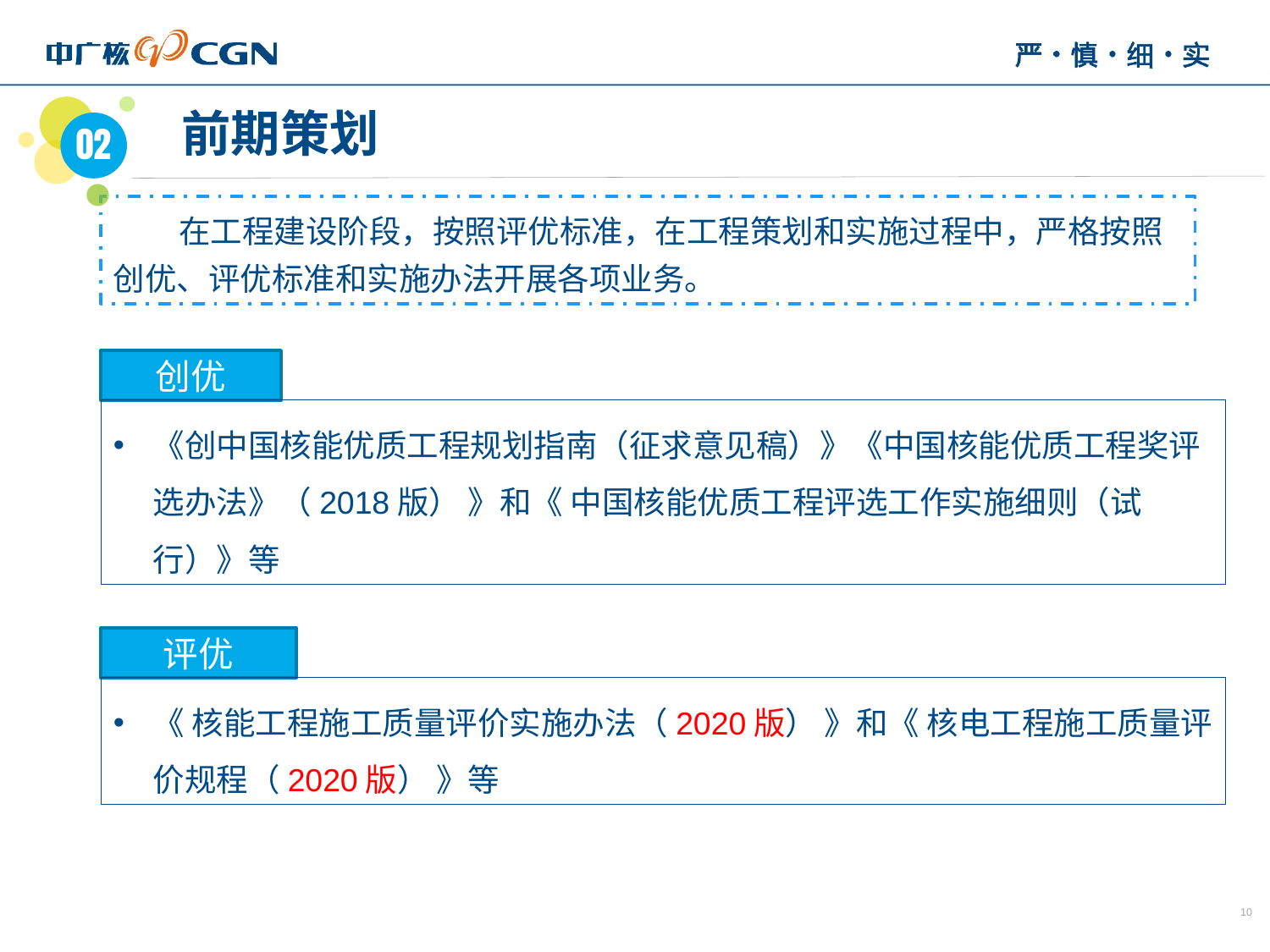

02

  前期策划

        在工程建设阶段，按照评优标准，在工程策划和实施过程中，严格按照创优、评优标准和实施办法开展各项业务。
创优
《创中国核能优质工程规划指南（征求意见稿）》《中国核能优质工程奖评选办法》（2018版） 》和《 中国核能优质工程评选工作实施细则（试行）》等
评优
《 核能工程施工质量评价实施办法（2020版） 》和《 核电工程施工质量评价规程（2020版） 》等
10